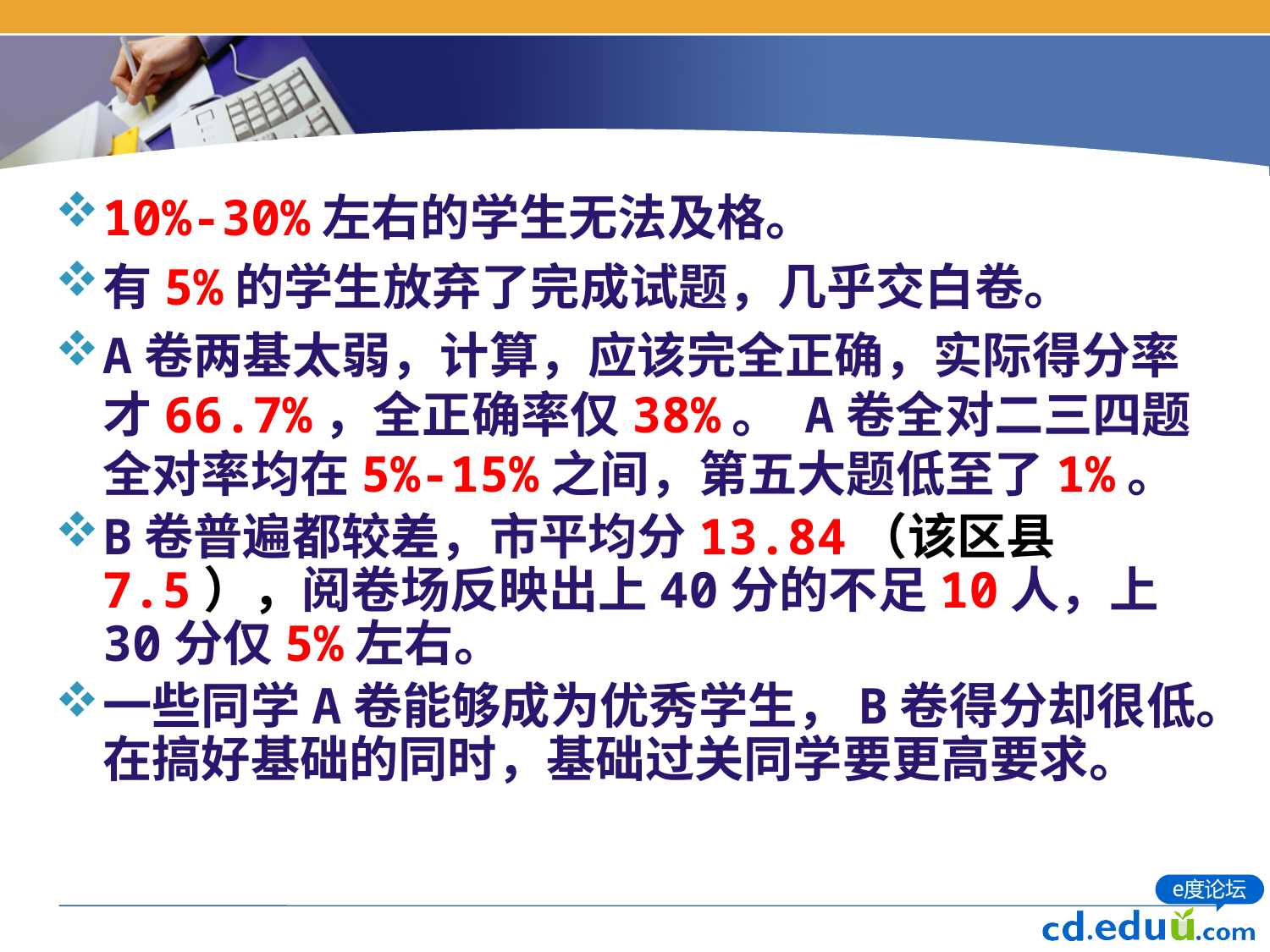

#
10%-30%左右的学生无法及格。
有5%的学生放弃了完成试题，几乎交白卷。
A卷两基太弱，计算，应该完全正确，实际得分率才66.7%，全正确率仅38%。 A卷全对二三四题全对率均在5%-15%之间，第五大题低至了1%。
B卷普遍都较差，市平均分13.84（该区县7.5），阅卷场反映出上40分的不足10人，上30分仅5%左右。
一些同学A卷能够成为优秀学生，B卷得分却很低。在搞好基础的同时，基础过关同学要更高要求。